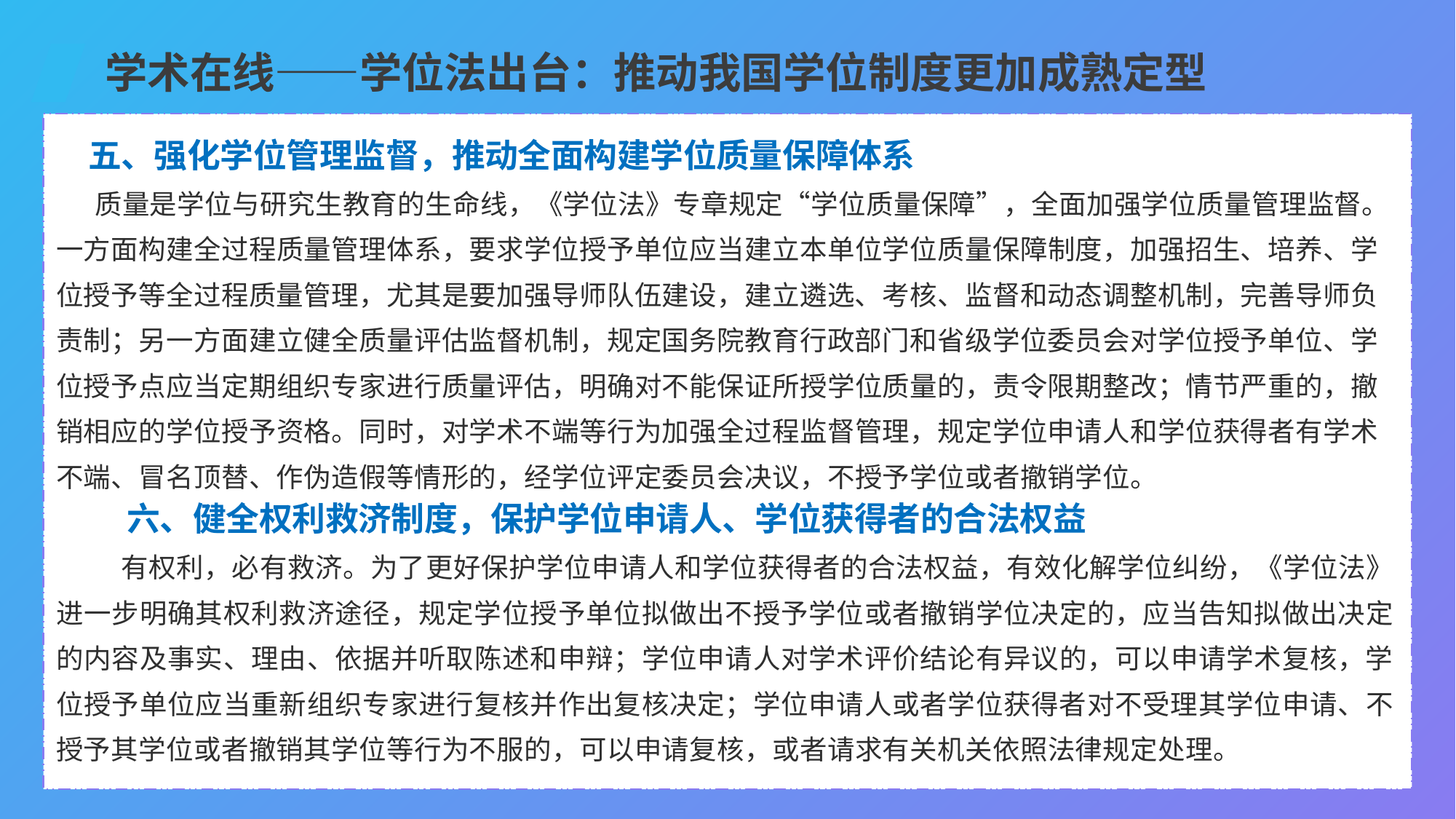

学术在线——学位法出台：推动我国学位制度更加成熟定型

五、强化学位管理监督，推动全面构建学位质量保障体系
质量是学位与研究生教育的生命线，《学位法》专章规定“学位质量保障”，全面加强学位质量管理监督。一方面构建全过程质量管理体系，要求学位授予单位应当建立本单位学位质量保障制度，加强招生、培养、学位授予等全过程质量管理，尤其是要加强导师队伍建设，建立遴选、考核、监督和动态调整机制，完善导师负责制；另一方面建立健全质量评估监督机制，规定国务院教育行政部门和省级学位委员会对学位授予单位、学位授予点应当定期组织专家进行质量评估，明确对不能保证所授学位质量的，责令限期整改；情节严重的，撤销相应的学位授予资格。同时，对学术不端等行为加强全过程监督管理，规定学位申请人和学位获得者有学术不端、冒名顶替、作伪造假等情形的，经学位评定委员会决议，不授予学位或者撤销学位。
六、健全权利救济制度，保护学位申请人、学位获得者的合法权益
   有权利，必有救济。为了更好保护学位申请人和学位获得者的合法权益，有效化解学位纠纷，《学位法》进一步明确其权利救济途径，规定学位授予单位拟做出不授予学位或者撤销学位决定的，应当告知拟做出决定的内容及事实、理由、依据并听取陈述和申辩；学位申请人对学术评价结论有异议的，可以申请学术复核，学位授予单位应当重新组织专家进行复核并作出复核决定；学位申请人或者学位获得者对不受理其学位申请、不授予其学位或者撤销其学位等行为不服的，可以申请复核，或者请求有关机关依照法律规定处理。